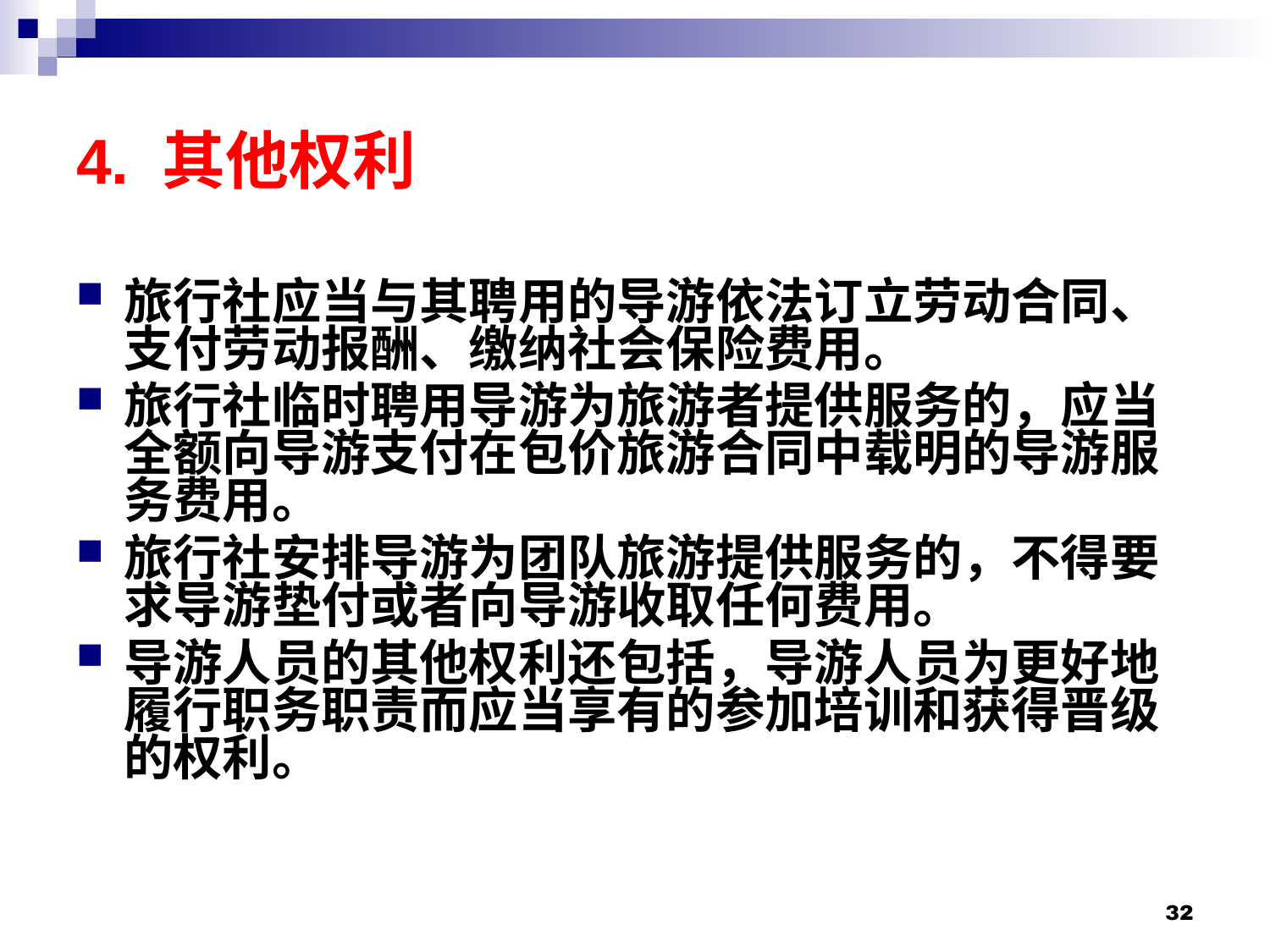

# 4. 其他权利
旅行社应当与其聘用的导游依法订立劳动合同、支付劳动报酬、缴纳社会保险费用。
旅行社临时聘用导游为旅游者提供服务的，应当全额向导游支付在包价旅游合同中载明的导游服务费用。
旅行社安排导游为团队旅游提供服务的，不得要求导游垫付或者向导游收取任何费用。
导游人员的其他权利还包括，导游人员为更好地履行职务职责而应当享有的参加培训和获得晋级的权利。
32